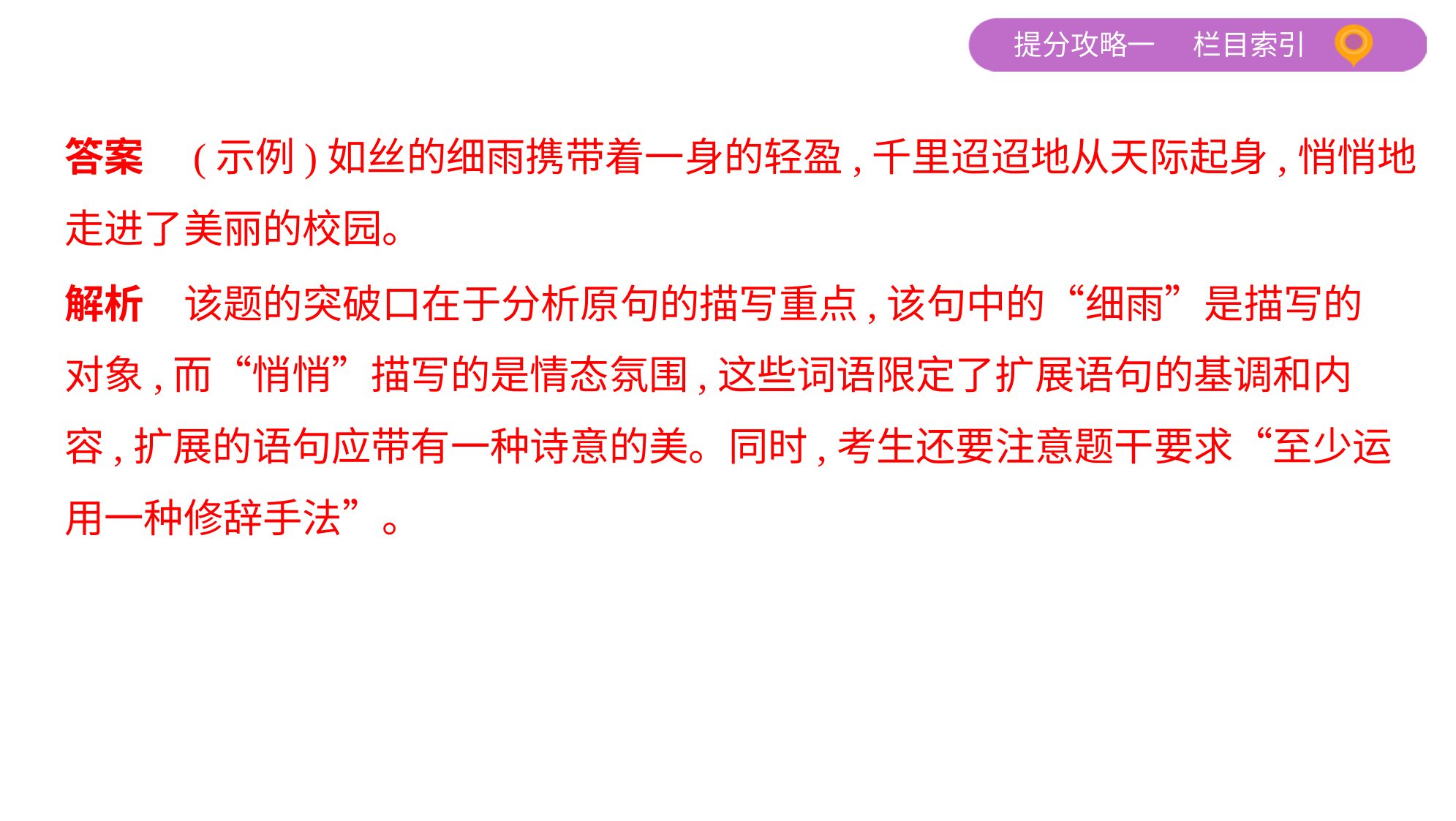

答案　(示例)如丝的细雨携带着一身的轻盈,千里迢迢地从天际起身,悄悄地
走进了美丽的校园。
解析　该题的突破口在于分析原句的描写重点,该句中的“细雨”是描写的
对象,而“悄悄”描写的是情态氛围,这些词语限定了扩展语句的基调和内
容,扩展的语句应带有一种诗意的美。同时,考生还要注意题干要求“至少运
用一种修辞手法”。